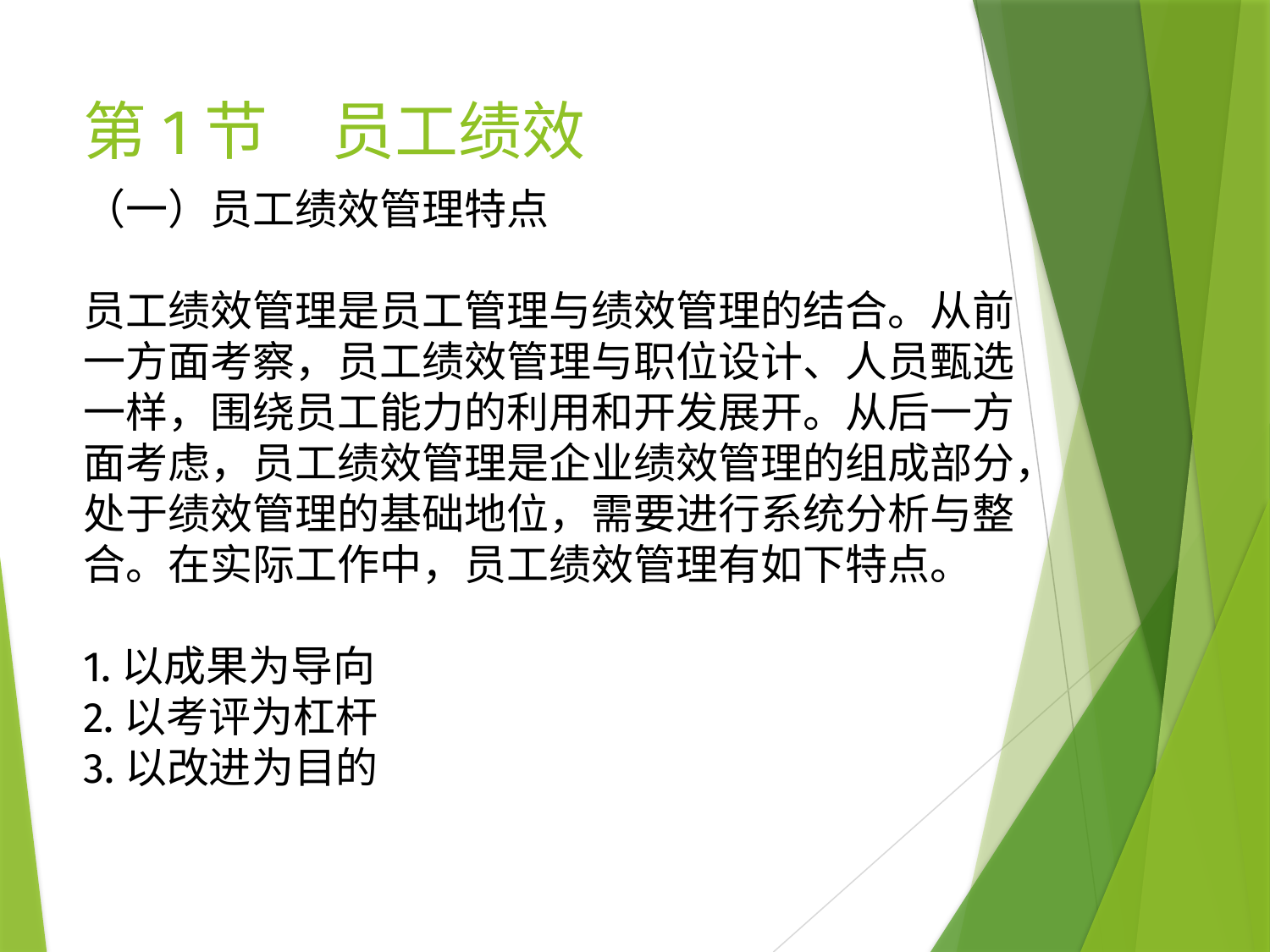

# 第1节　员工绩效
（一）员工绩效管理特点

员工绩效管理是员工管理与绩效管理的结合。从前一方面考察，员工绩效管理与职位设计、人员甄选一样，围绕员工能力的利用和开发展开。从后一方面考虑，员工绩效管理是企业绩效管理的组成部分，处于绩效管理的基础地位，需要进行系统分析与整合。在实际工作中，员工绩效管理有如下特点。

1.以成果为导向
2.以考评为杠杆
3.以改进为目的